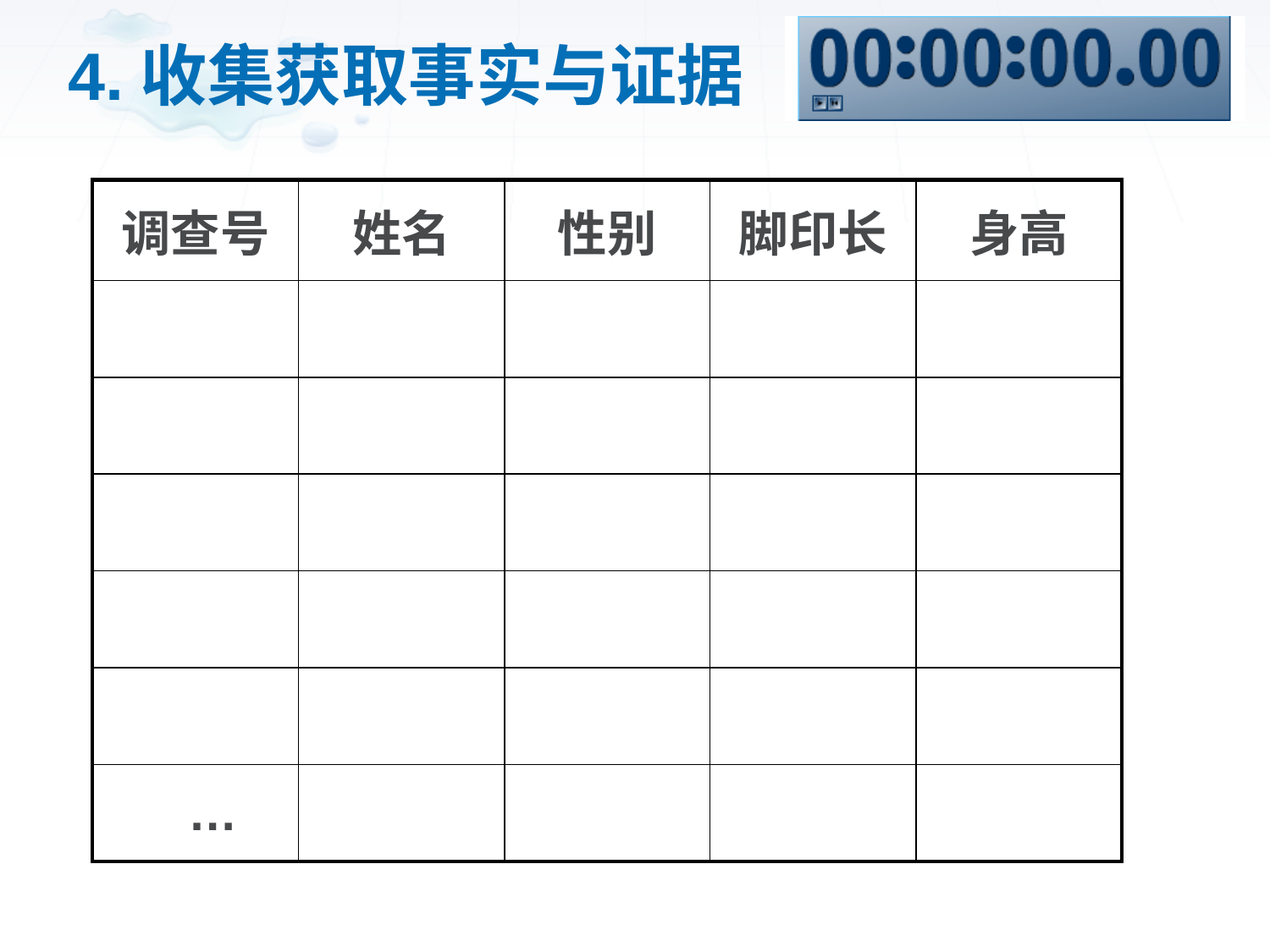

4.收集获取事实与证据
| 调查号 | 姓名 | 性别 | 脚印长 | 身高 |
| --- | --- | --- | --- | --- |
|  |  |  |  |  |
|  |  |  |  |  |
|  |  |  |  |  |
|  |  |  |  |  |
|  |  |  |  |  |
| … |  |  |  |  |